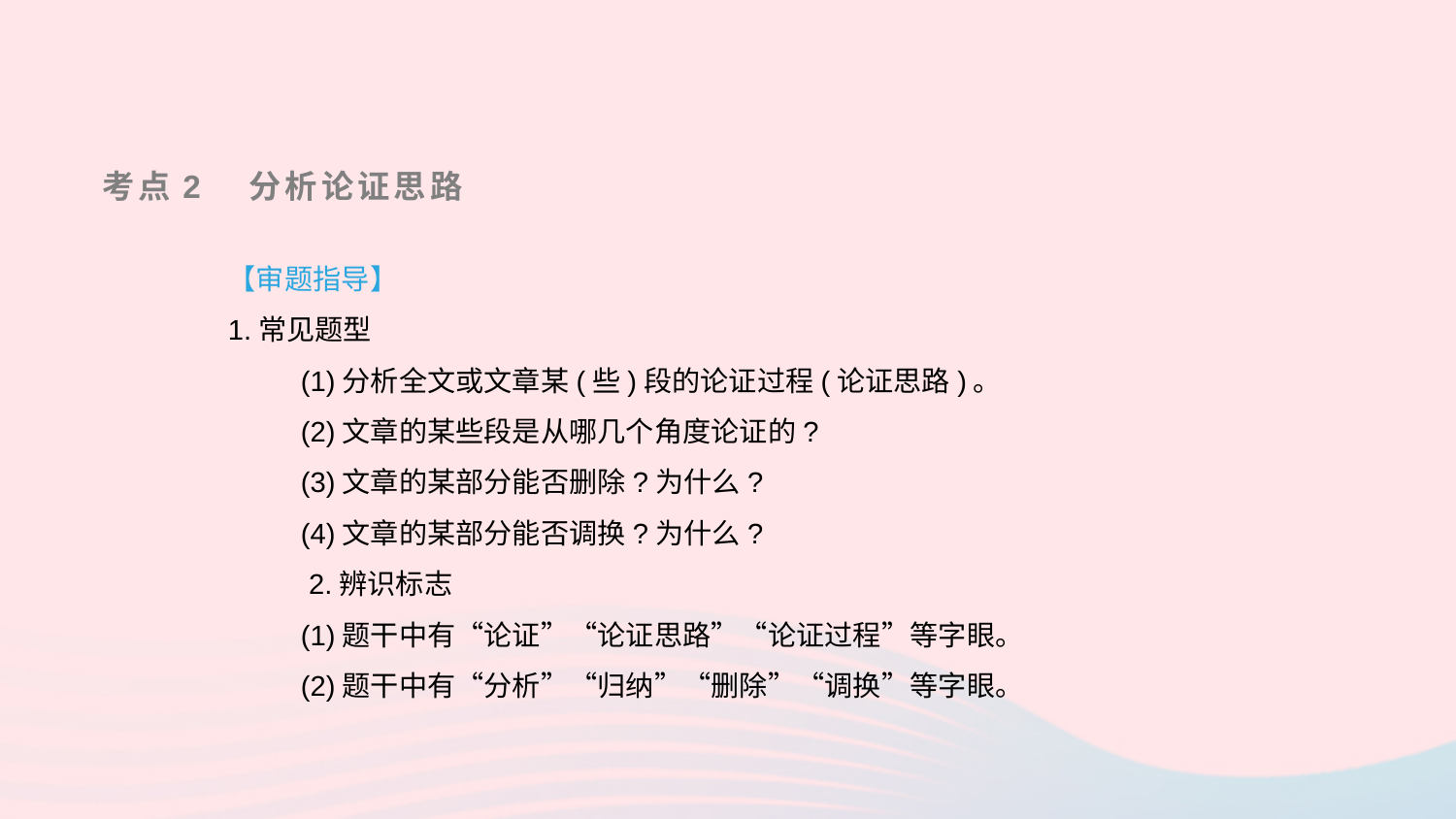

考点2　分析论证思路
【审题指导】
1.常见题型
(1)分析全文或文章某(些)段的论证过程(论证思路)。
(2)文章的某些段是从哪几个角度论证的?
(3)文章的某部分能否删除?为什么?
(4)文章的某部分能否调换?为什么?
 2.辨识标志
(1)题干中有“论证”“论证思路”“论证过程”等字眼。
(2)题干中有“分析”“归纳”“删除”“调换”等字眼。